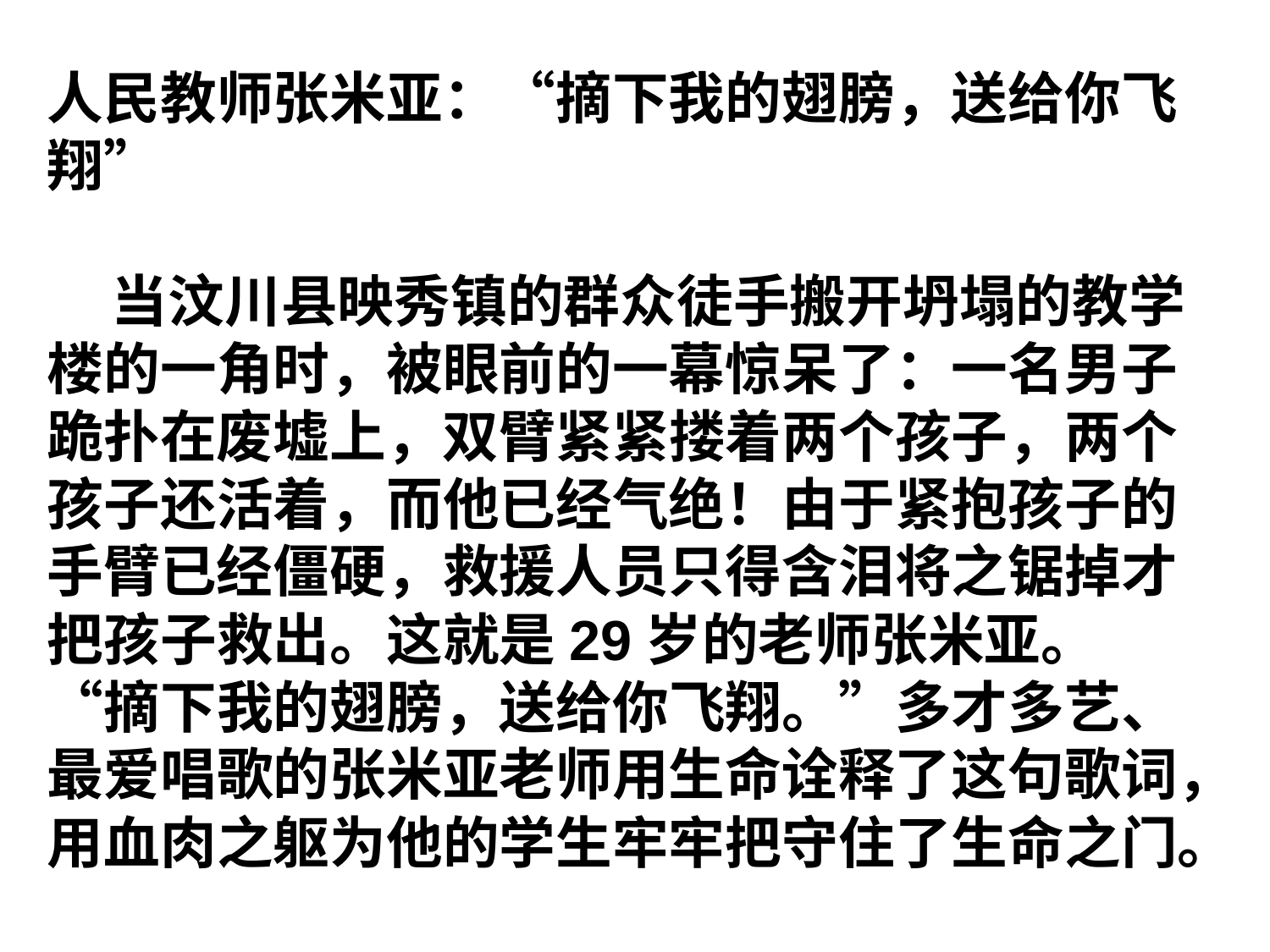

人民教师张米亚：“摘下我的翅膀，送给你飞翔”

    当汶川县映秀镇的群众徒手搬开坍塌的教学楼的一角时，被眼前的一幕惊呆了：一名男子跪扑在废墟上，双臂紧紧搂着两个孩子，两个孩子还活着，而他已经气绝！由于紧抱孩子的手臂已经僵硬，救援人员只得含泪将之锯掉才把孩子救出。这就是29岁的老师张米亚。“摘下我的翅膀，送给你飞翔。”多才多艺、最爱唱歌的张米亚老师用生命诠释了这句歌词，用血肉之躯为他的学生牢牢把守住了生命之门。